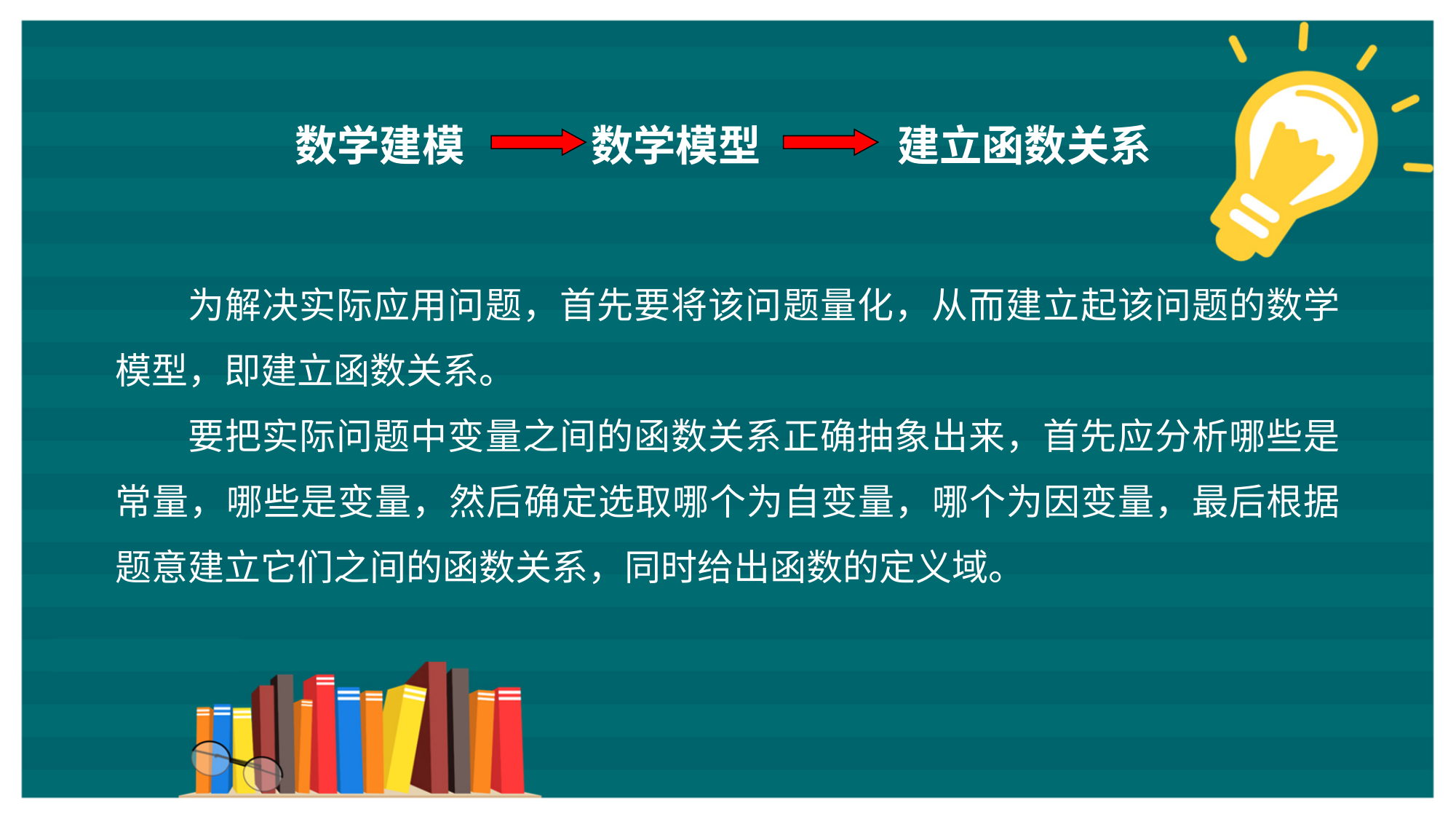

数学建模
数学模型
建立函数关系

为解决实际应用问题，首先要将该问题量化，从而建立起该问题的数学模型，即建立函数关系。
要把实际问题中变量之间的函数关系正确抽象出来，首先应分析哪些是常量，哪些是变量，然后确定选取哪个为自变量，哪个为因变量，最后根据题意建立它们之间的函数关系，同时给出函数的定义域。